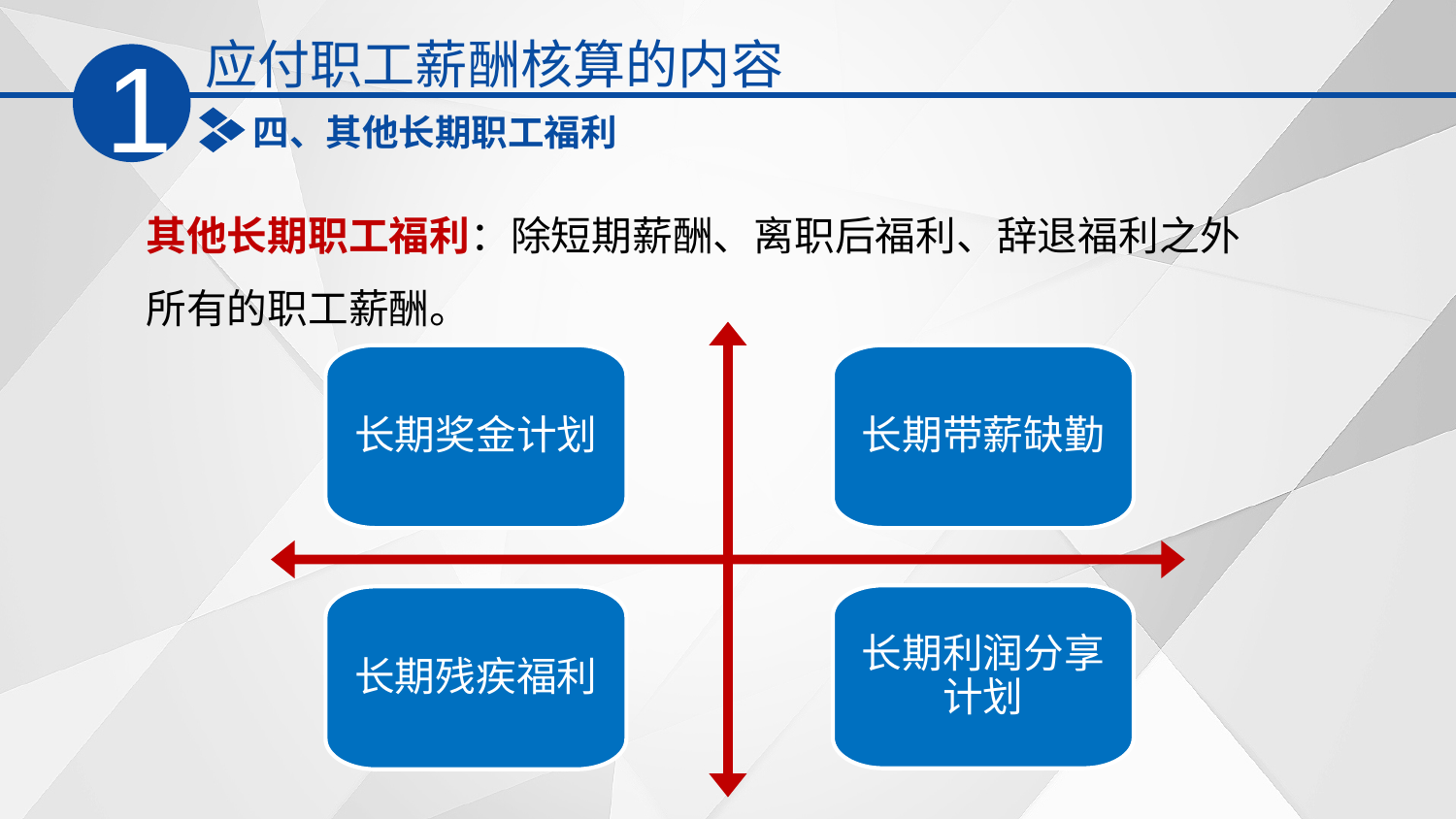

应付职工薪酬核算的内容
1

四、其他长期职工福利

其他长期职工福利：除短期薪酬、离职后福利、辞退福利之外所有的职工薪酬。

长期奖金计划
长期带薪缺勤
长期利润分享计划
长期残疾福利